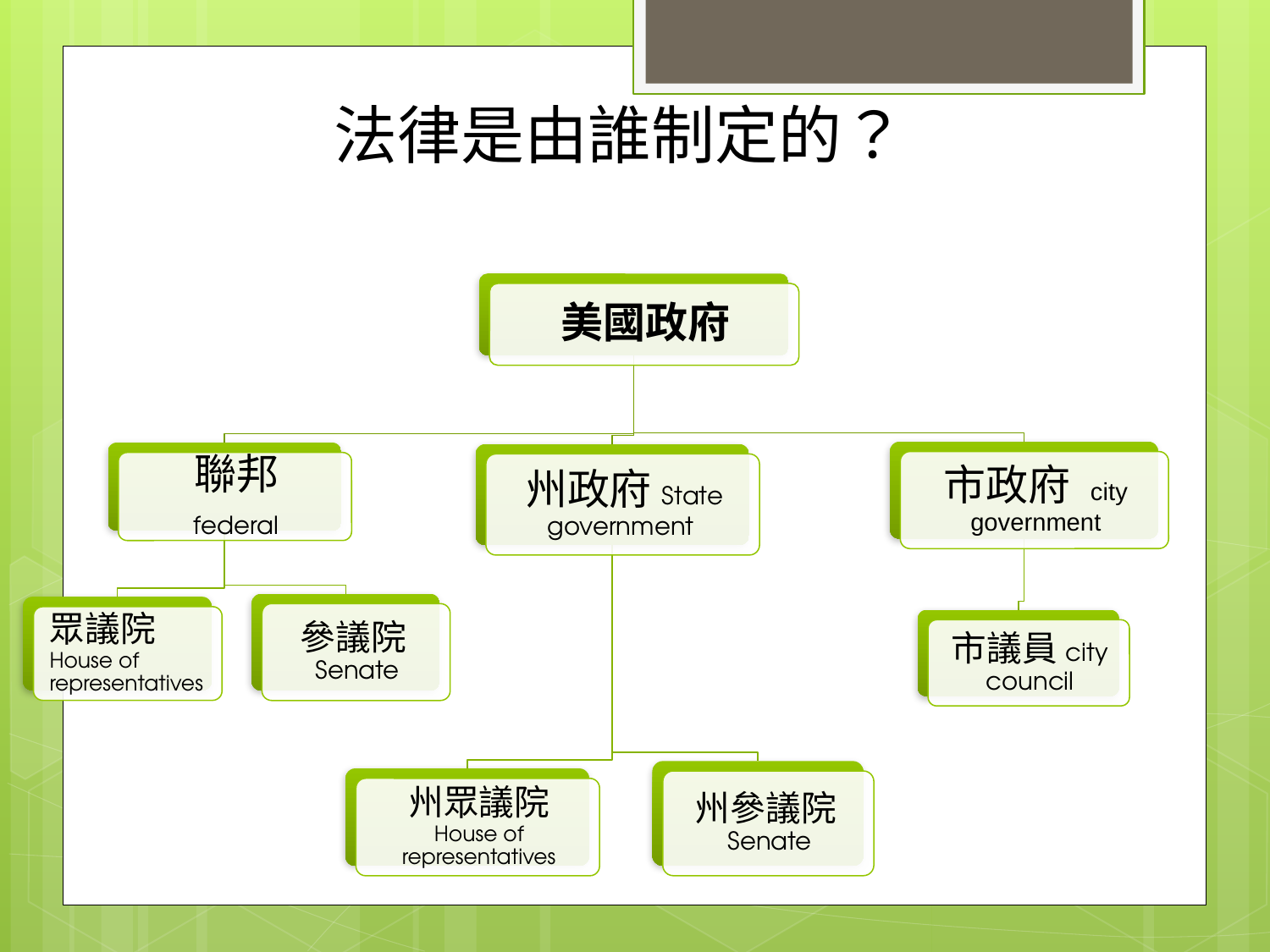

法律是由誰制定的？
美國政府
聯邦
federal
眾議院 House of representatives
參議院Senate
州政府State government
州眾議院 House of representatives
州參議院Senate
市政府 city government
市議員city council